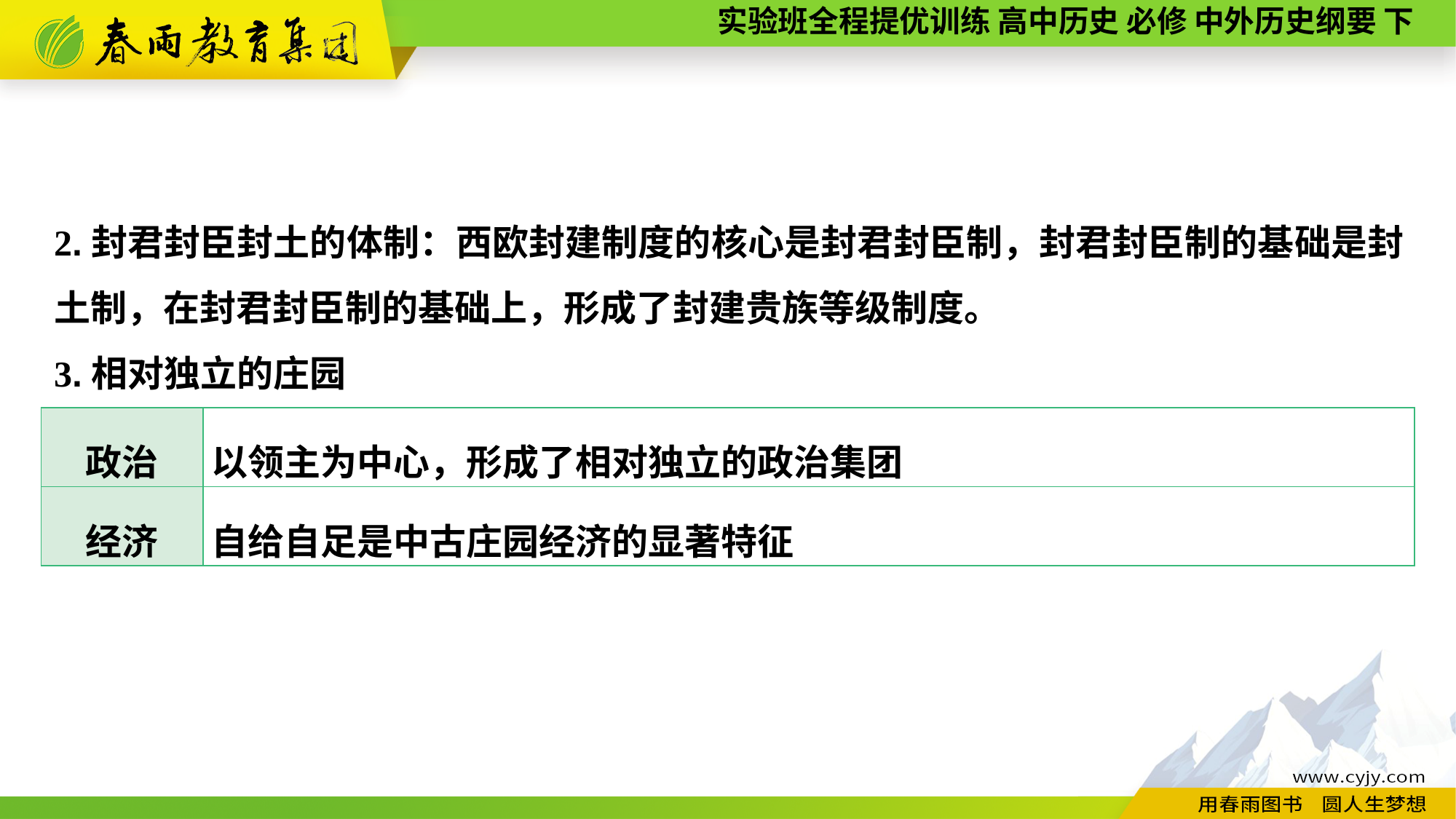

2.封君封臣封土的体制：西欧封建制度的核心是封君封臣制，封君封臣制的基础是封土制，在封君封臣制的基础上，形成了封建贵族等级制度。
3.相对独立的庄园
| 政治 | 以领主为中心，形成了相对独立的政治集团 |
| --- | --- |
| 经济 | 自给自足是中古庄园经济的显著特征 |